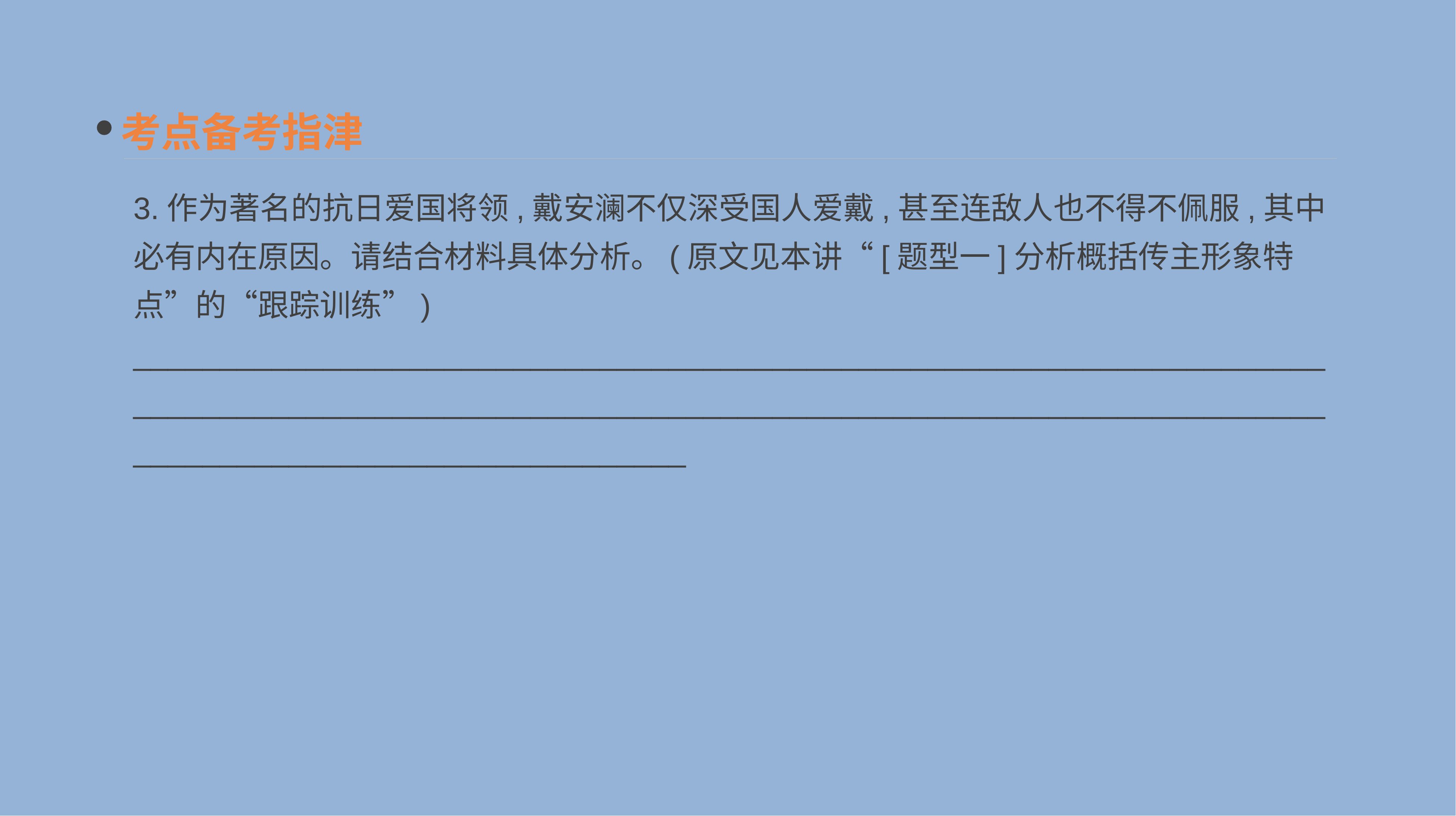

考点备考指津

3.作为著名的抗日爱国将领,戴安澜不仅深受国人爱戴,甚至连敌人也不得不佩服,其中必有内在原因。请结合材料具体分析。(原文见本讲“[题型一]分析概括传主形象特点”的“跟踪训练”)
__________________________________________________________________________________________________________________________________________________________________________